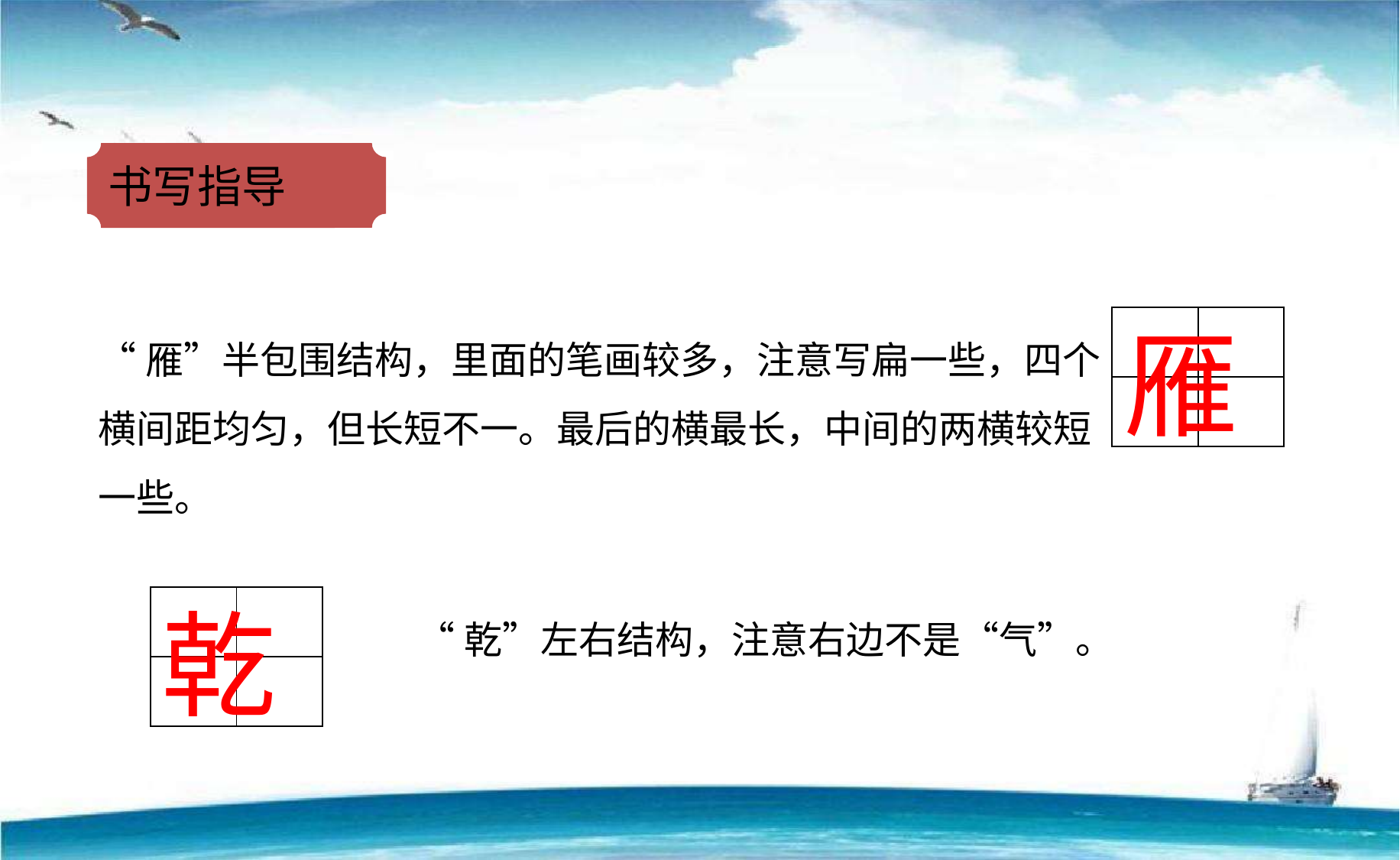

书写指导
|  |  |
| --- | --- |
|  |  |
雁
“雁”半包围结构，里面的笔画较多，注意写扁一些，四个横间距均匀，但长短不一。最后的横最长，中间的两横较短一些。
|  |  |
| --- | --- |
|  |  |
乾
“乾”左右结构，注意右边不是“气”。